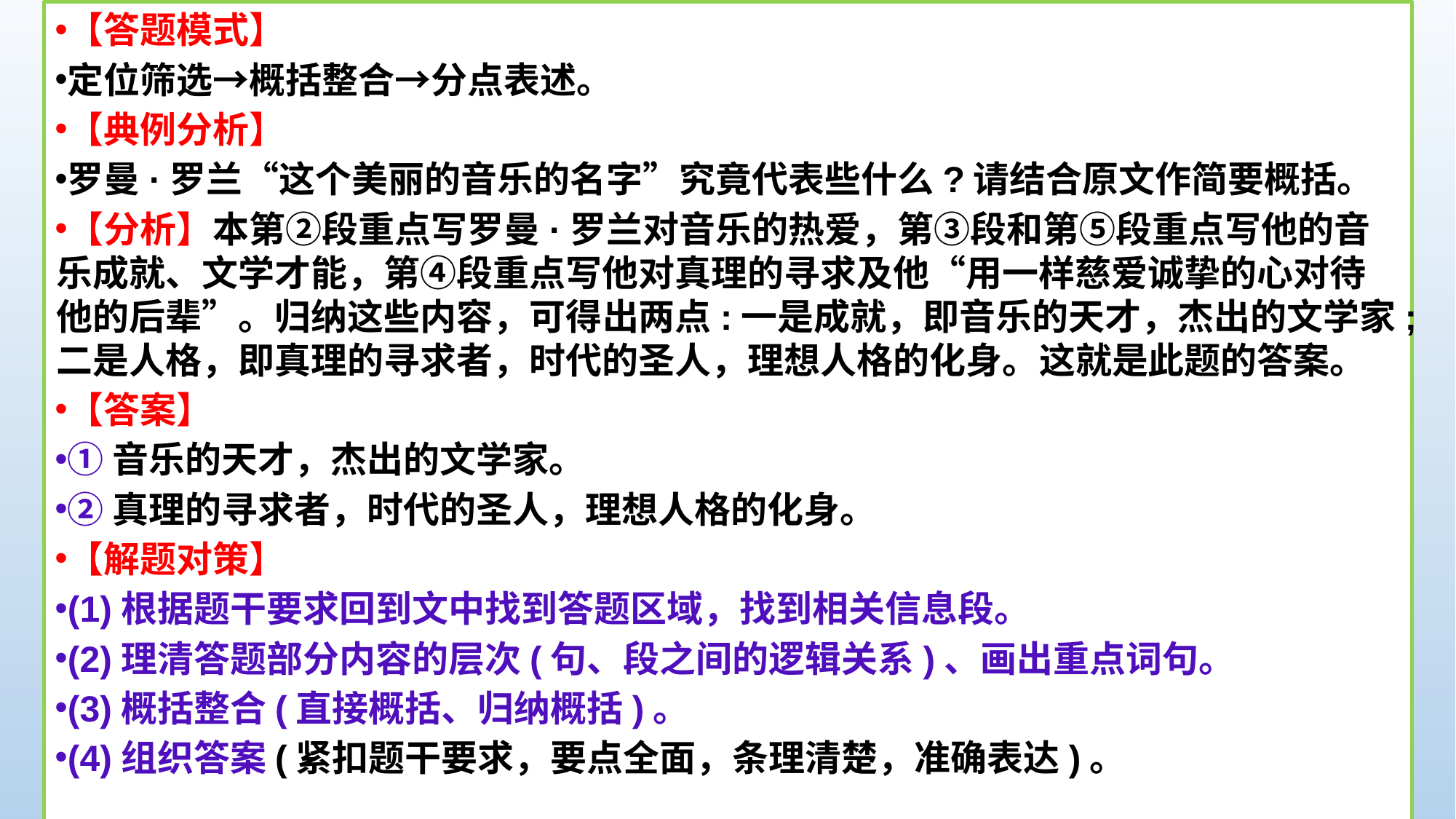

【答题模式】
定位筛选→概括整合→分点表述。
【典例分析】
罗曼·罗兰“这个美丽的音乐的名字”究竟代表些什么?请结合原文作简要概括。
【分析】本第②段重点写罗曼·罗兰对音乐的热爱，第③段和第⑤段重点写他的音乐成就、文学才能，第④段重点写他对真理的寻求及他“用一样慈爱诚挚的心对待他的后辈”。归纳这些内容，可得出两点:一是成就，即音乐的天才，杰出的文学家;二是人格，即真理的寻求者，时代的圣人，理想人格的化身。这就是此题的答案。
【答案】
①音乐的天才，杰出的文学家。
②真理的寻求者，时代的圣人，理想人格的化身。
【解题对策】
(1)根据题干要求回到文中找到答题区域，找到相关信息段。
(2)理清答题部分内容的层次(句、段之间的逻辑关系)、画出重点词句。
(3)概括整合(直接概括、归纳概括)。
(4)组织答案(紧扣题干要求，要点全面，条理清楚，准确表达)。